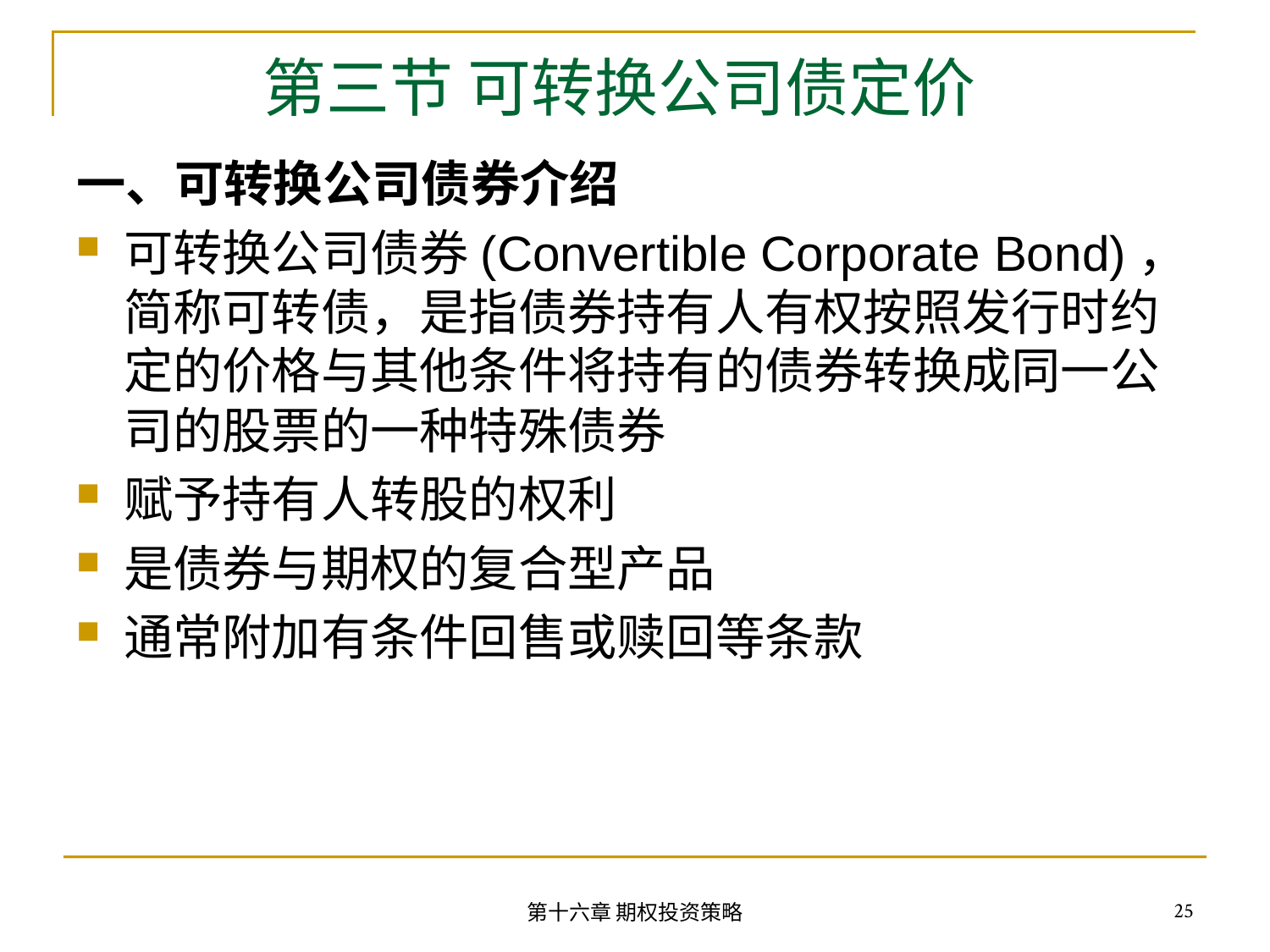

# 第三节 可转换公司债定价

一、可转换公司债券介绍
可转换公司债券(Convertible Corporate Bond)，简称可转债，是指债券持有人有权按照发行时约定的价格与其他条件将持有的债券转换成同一公司的股票的一种特殊债券
赋予持有人转股的权利
是债券与期权的复合型产品
通常附加有条件回售或赎回等条款

25
第十六章 期权投资策略